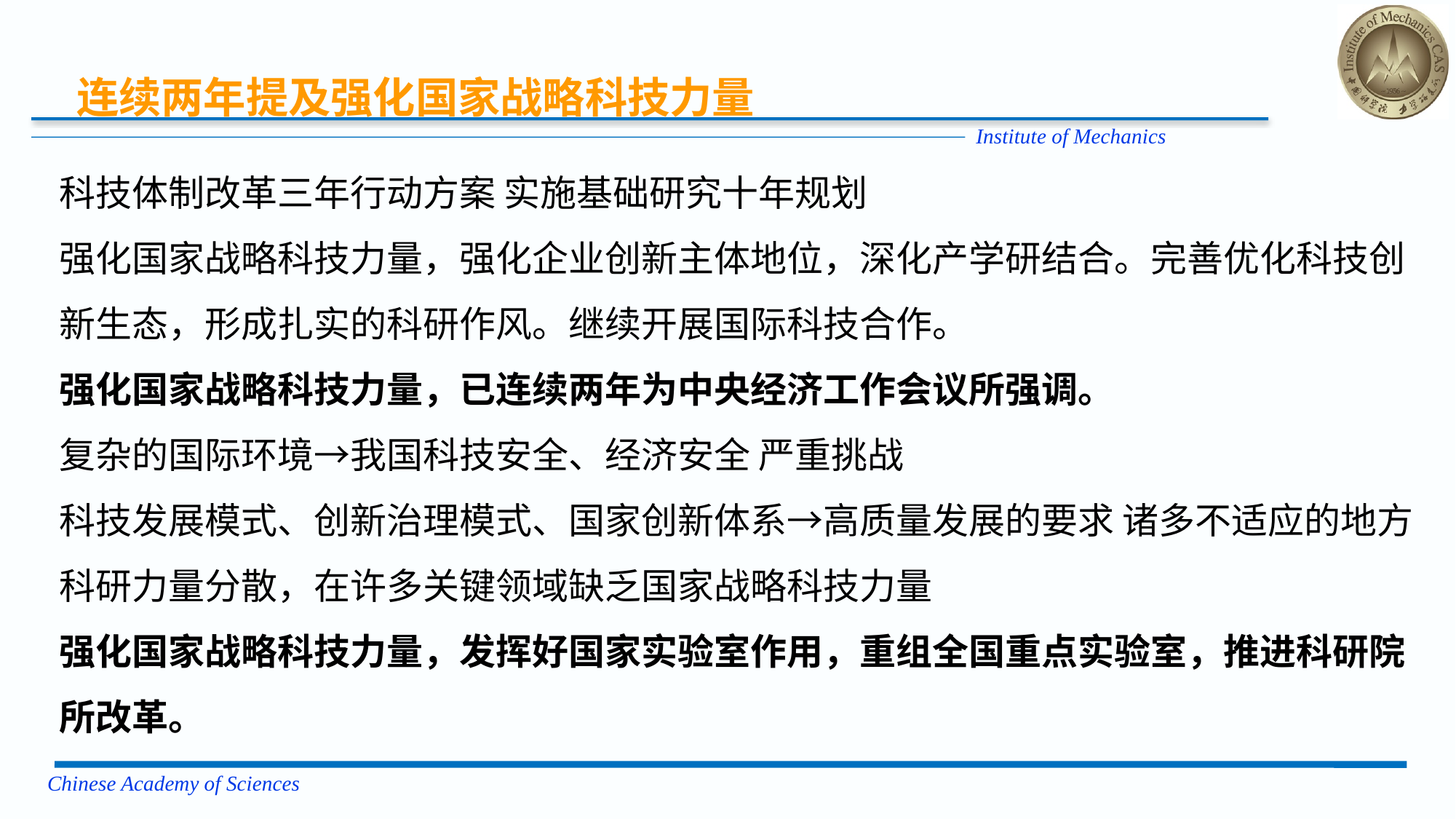

连续两年提及强化国家战略科技力量
科技体制改革三年行动方案 实施基础研究十年规划
强化国家战略科技力量，强化企业创新主体地位，深化产学研结合。完善优化科技创新生态，形成扎实的科研作风。继续开展国际科技合作。
强化国家战略科技力量，已连续两年为中央经济工作会议所强调。
复杂的国际环境→我国科技安全、经济安全 严重挑战
科技发展模式、创新治理模式、国家创新体系→高质量发展的要求 诸多不适应的地方
科研力量分散，在许多关键领域缺乏国家战略科技力量
强化国家战略科技力量，发挥好国家实验室作用，重组全国重点实验室，推进科研院所改革。
19